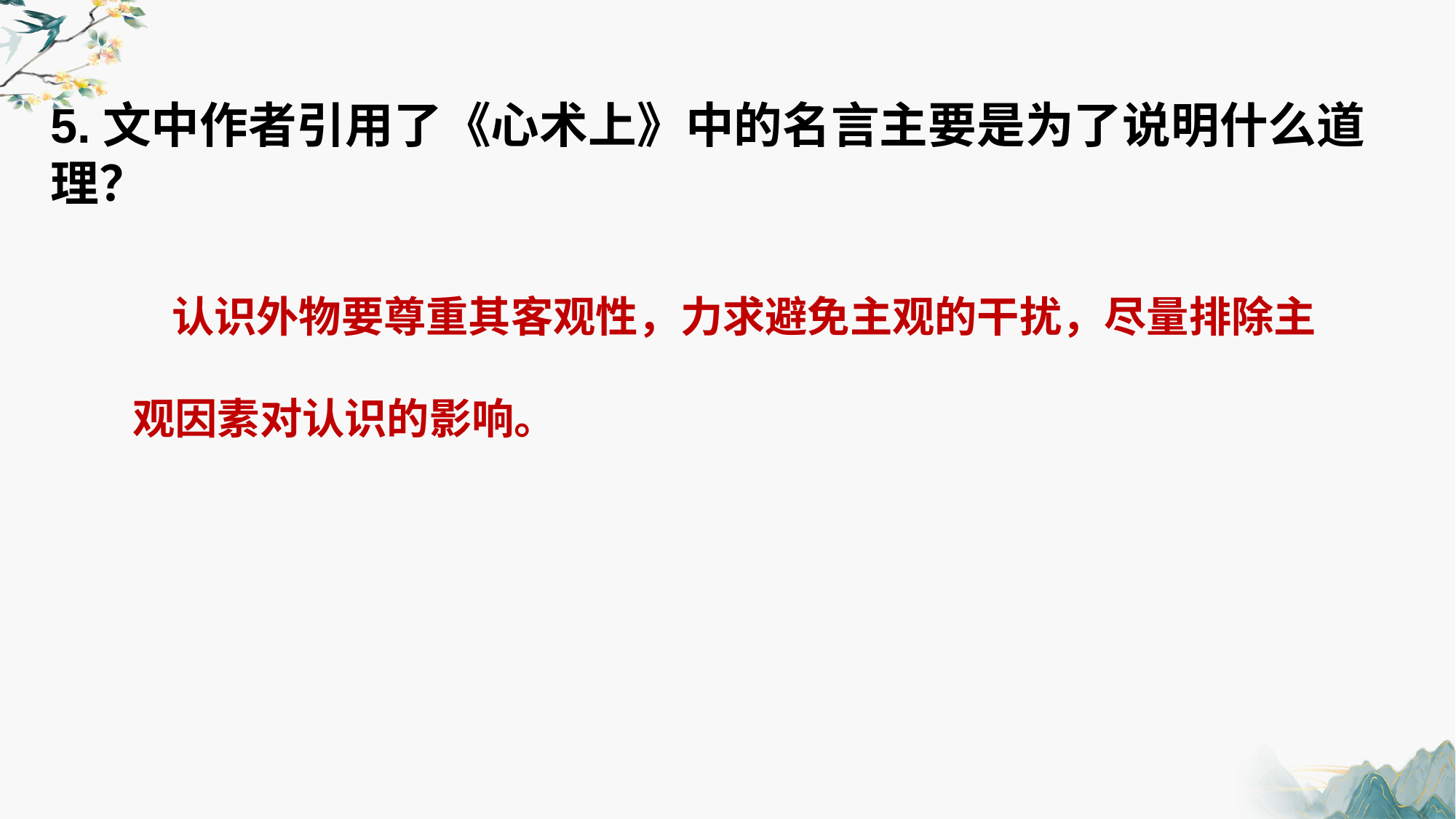

5.文中作者引用了《心术上》中的名言主要是为了说明什么道理？
   认识外物要尊重其客观性，力求避免主观的干扰，尽量排除主观因素对认识的影响。